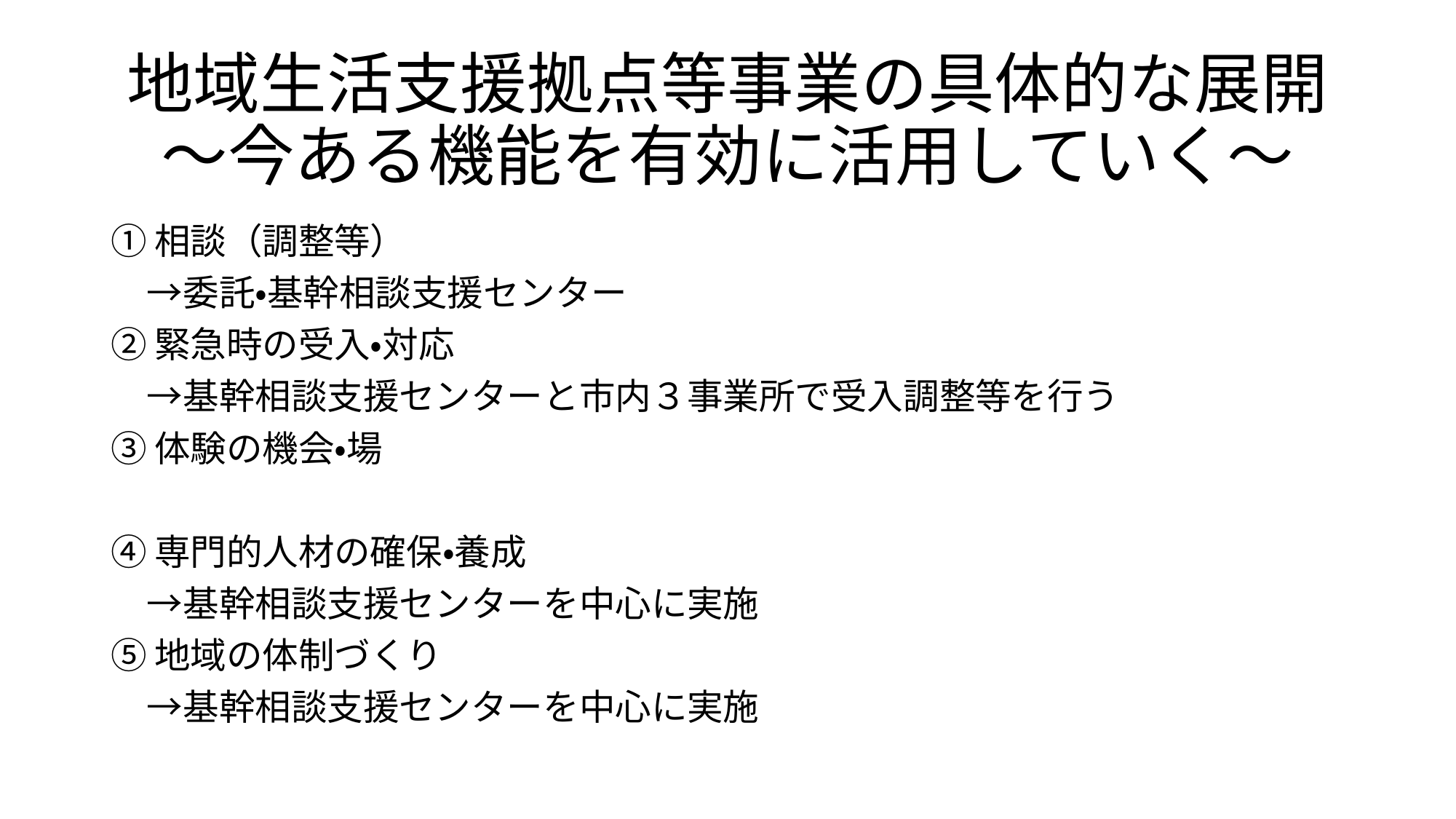

# 地域生活支援拠点等事業の具体的な展開 ～今ある機能を有効に活用していく～
①相談（調整等）
　→委託・基幹相談支援センター
②緊急時の受入・対応
　→基幹相談支援センターと市内３事業所で受入調整等を行う
③体験の機会・場

④専門的人材の確保・養成
　→基幹相談支援センターを中心に実施
⑤地域の体制づくり
　→基幹相談支援センターを中心に実施